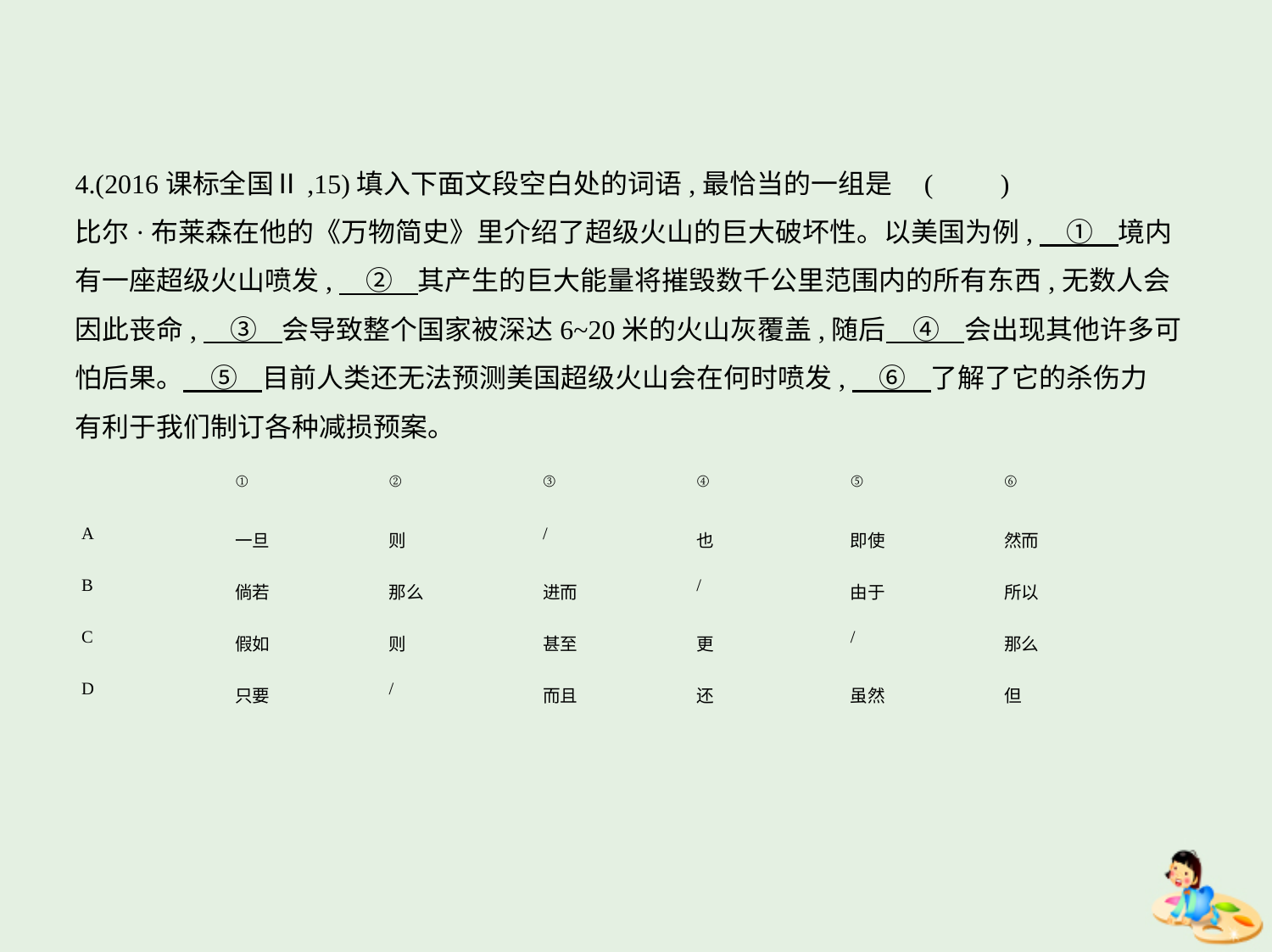

4.(2016课标全国Ⅱ,15)填入下面文段空白处的词语,最恰当的一组是 (　　)
比尔·布莱森在他的《万物简史》里介绍了超级火山的巨大破坏性。以美国为例,　①    境内
有一座超级火山喷发,　②    其产生的巨大能量将摧毁数千公里范围内的所有东西,无数人会
因此丧命,　③    会导致整个国家被深达6~20米的火山灰覆盖,随后　④    会出现其他许多可
怕后果。　⑤    目前人类还无法预测美国超级火山会在何时喷发,　⑥    了解了它的杀伤力
有利于我们制订各种减损预案。
|  | ① | ② | ③ | ④ | ⑤ | ⑥ |
| --- | --- | --- | --- | --- | --- | --- |
| A | 一旦 | 则 | / | 也 | 即使 | 然而 |
| B | 倘若 | 那么 | 进而 | / | 由于 | 所以 |
| C | 假如 | 则 | 甚至 | 更 | / | 那么 |
| D | 只要 | / | 而且 | 还 | 虽然 | 但 |